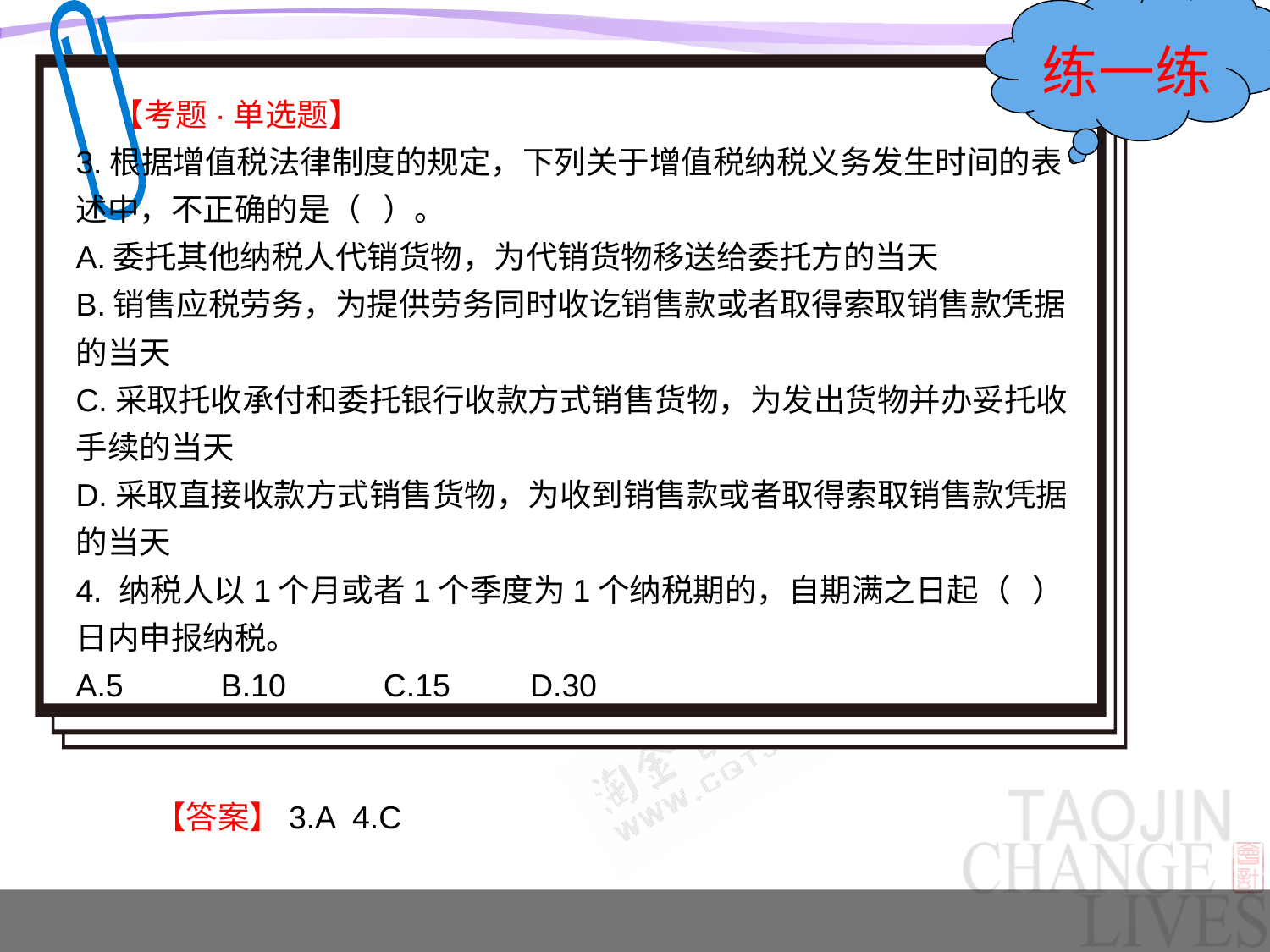

【考题·单选题】
3.根据增值税法律制度的规定，下列关于增值税纳税义务发生时间的表述中，不正确的是（   ）。
A.委托其他纳税人代销货物，为代销货物移送给委托方的当天
B.销售应税劳务，为提供劳务同时收讫销售款或者取得索取销售款凭据的当天
C.采取托收承付和委托银行收款方式销售货物，为发出货物并办妥托收手续的当天
D.采取直接收款方式销售货物，为收到销售款或者取得索取销售款凭据的当天
4. 纳税人以1个月或者1个季度为1个纳税期的，自期满之日起（   ）日内申报纳税。
A.5           B.10           C.15         D.30
练一练
【答案】3.A  4.C